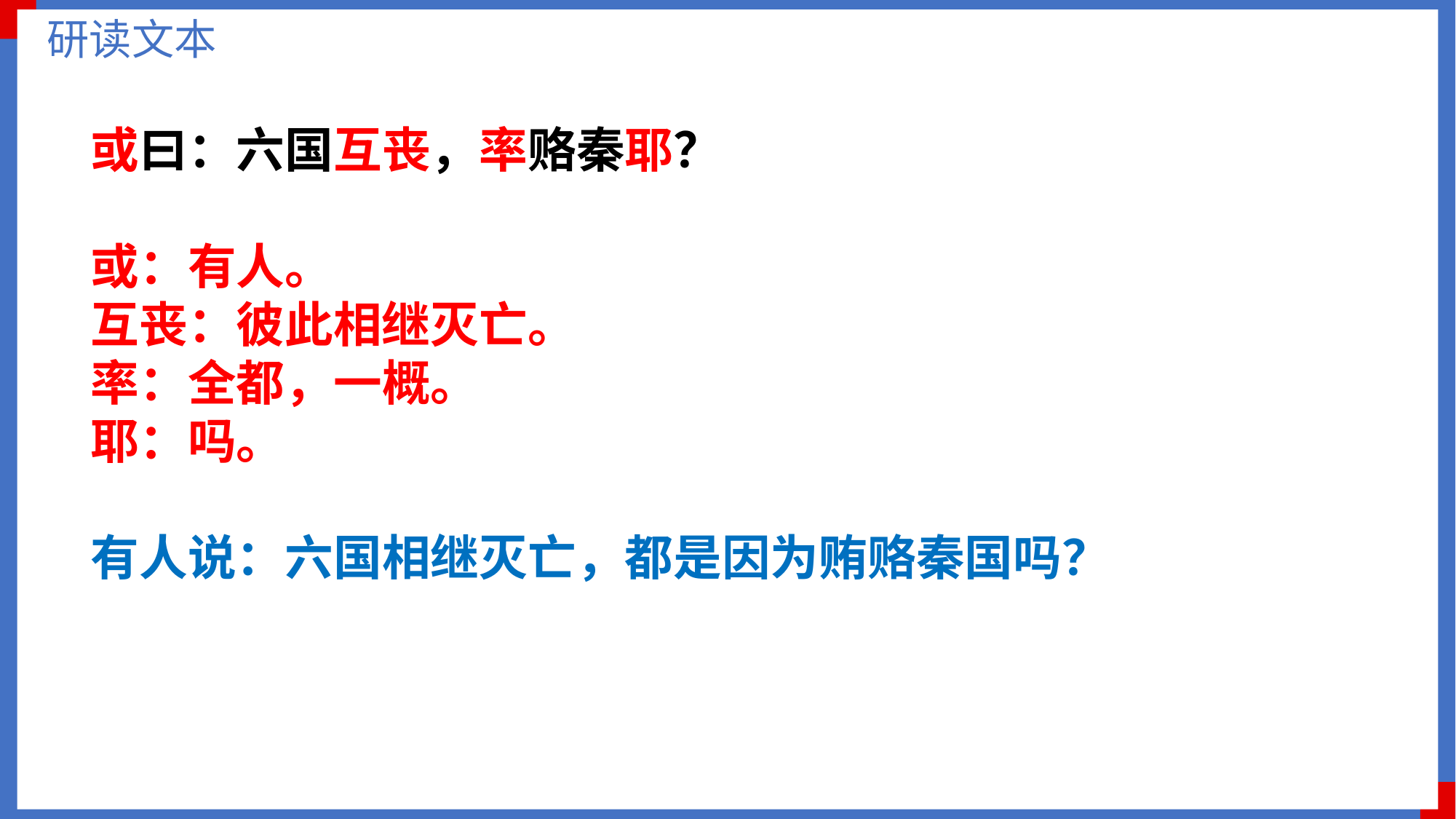

研读文本
或曰：六国互丧，率赂秦耶？

或：有人。
互丧：彼此相继灭亡。
率：全都，一概。
耶：吗。

有人说：六国相继灭亡，都是因为贿赂秦国吗？